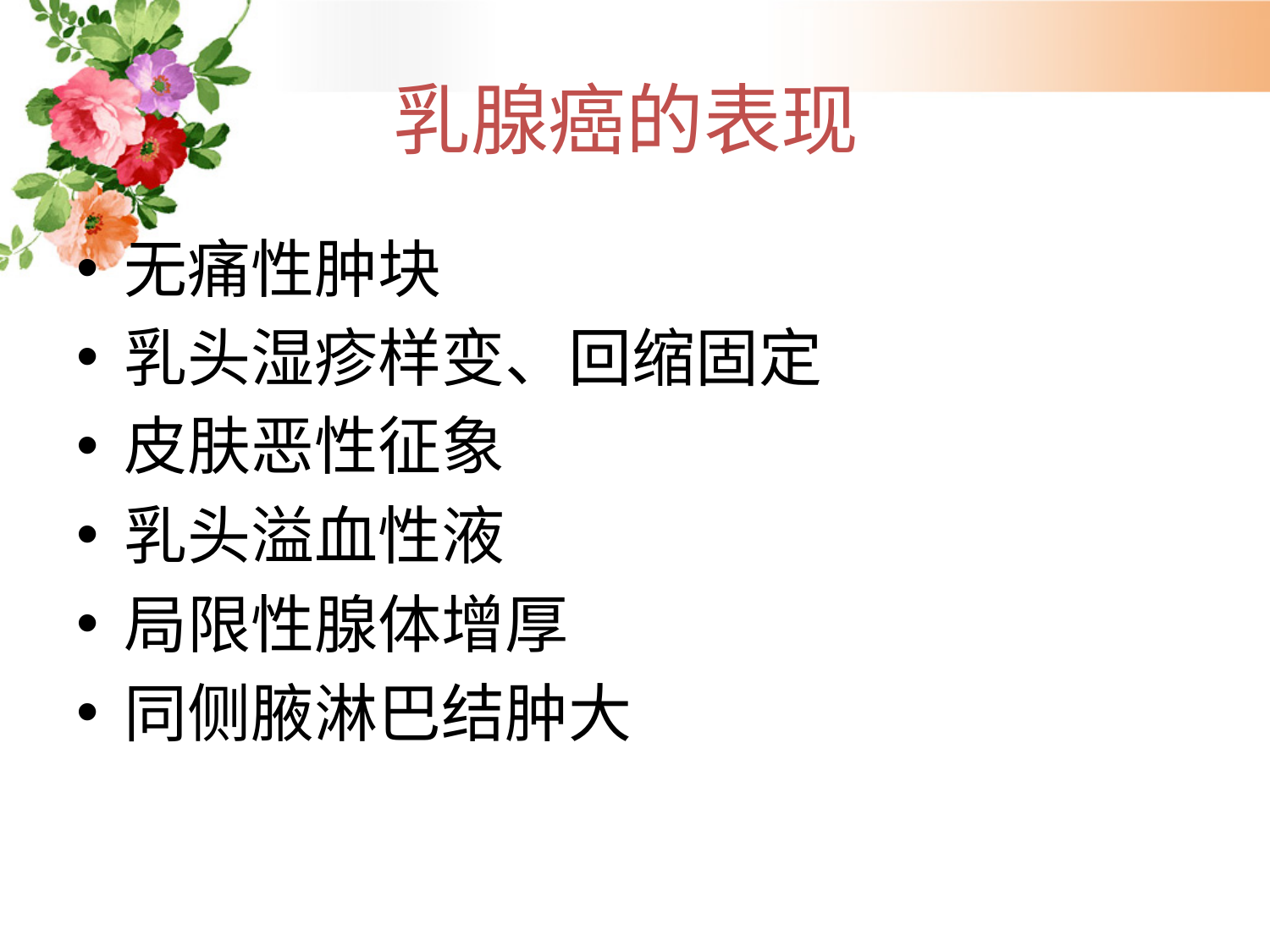

乳腺癌的表现
无痛性肿块
乳头湿疹样变、回缩固定
皮肤恶性征象
乳头溢血性液
局限性腺体增厚
同侧腋淋巴结肿大